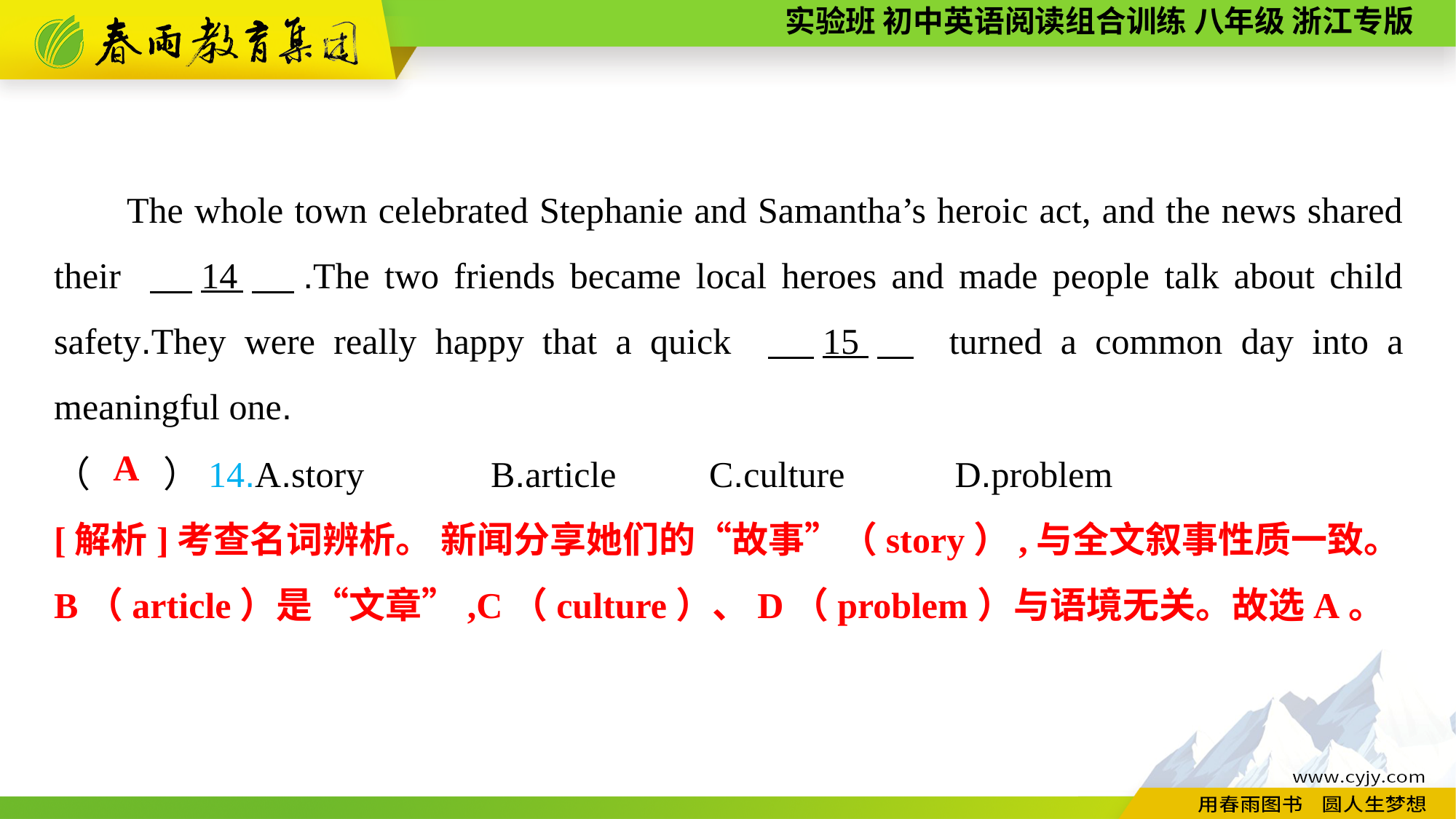

The whole town celebrated Stephanie and Samantha’s heroic act, and the news shared their 　14　.The two friends became local heroes and made people talk about child safety.They were really happy that a quick 　15　 turned a common day into a meaningful one.
（　　）14.A.story		B.article	C.culture	   D.problem
A
[解析]考查名词辨析。 新闻分享她们的“故事”（story）,与全文叙事性质一致。B（article）是“文章”,C（culture）、D（problem）与语境无关。故选A。